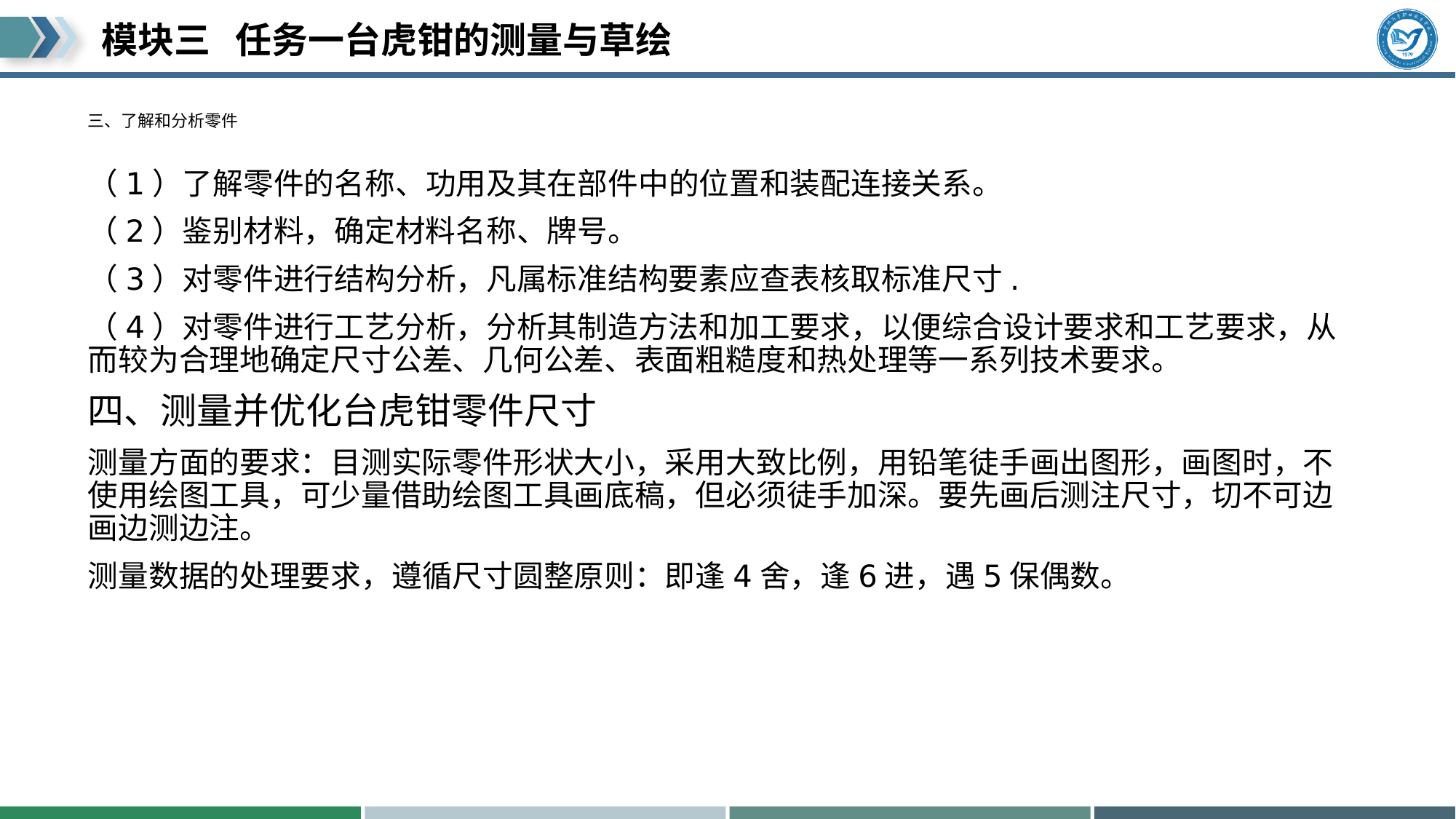

# 三、了解和分析零件
（1）了解零件的名称、功用及其在部件中的位置和装配连接关系。
（2）鉴别材料，确定材料名称、牌号。
（3）对零件进行结构分析，凡属标准结构要素应查表核取标准尺寸.
（4）对零件进行工艺分析，分析其制造方法和加工要求，以便综合设计要求和工艺要求，从而较为合理地确定尺寸公差、几何公差、表面粗糙度和热处理等一系列技术要求。
四、测量并优化台虎钳零件尺寸
测量方面的要求：目测实际零件形状大小，采用大致比例，用铅笔徒手画出图形，画图时，不使用绘图工具，可少量借助绘图工具画底稿，但必须徒手加深。要先画后测注尺寸，切不可边画边测边注。
测量数据的处理要求，遵循尺寸圆整原则：即逢4舍，逢6进，遇5保偶数。